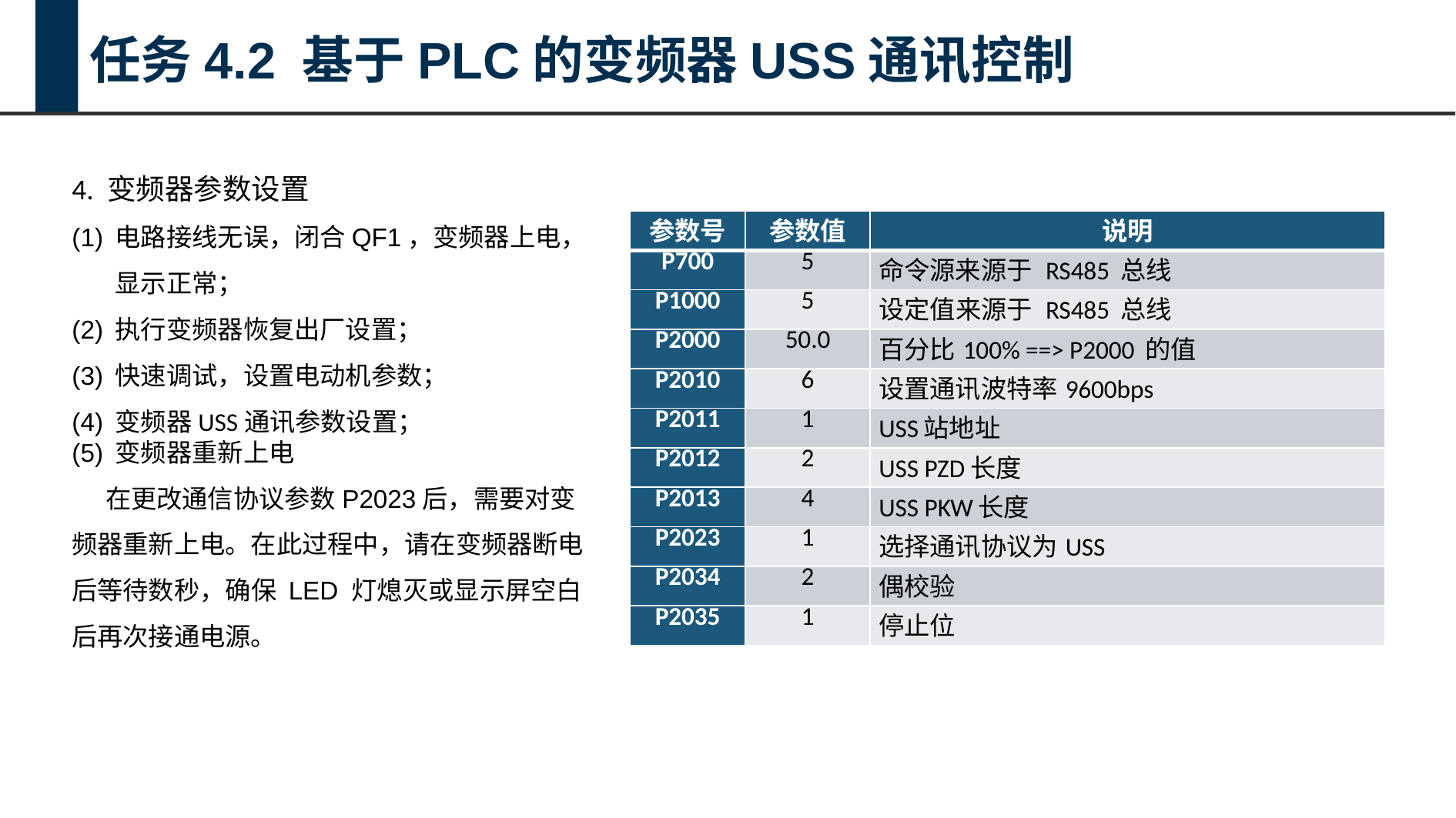

任务4.2 基于PLC的变频器USS通讯控制
4. 变频器参数设置
电路接线无误，闭合QF1，变频器上电，显示正常；
执行变频器恢复出厂设置；
快速调试，设置电动机参数；
变频器USS通讯参数设置；
变频器重新上电
在更改通信协议参数P2023后，需要对变频器重新上电。在此过程中，请在变频器断电后等待数秒，确保 LED 灯熄灭或显示屏空白后再次接通电源。
| 参数号 | 参数值 | 说明 |
| --- | --- | --- |
| P700 | 5 | 命令源来源于 RS485 总线 |
| P1000 | 5 | 设定值来源于 RS485 总线 |
| P2000 | 50.0 | 百分比100% ==> P2000 的值 |
| P2010 | 6 | 设置通讯波特率9600bps |
| P2011 | 1 | USS站地址 |
| P2012 | 2 | USS PZD长度 |
| P2013 | 4 | USS PKW长度 |
| P2023 | 1 | 选择通讯协议为USS |
| P2034 | 2 | 偶校验 |
| P2035 | 1 | 停止位 |